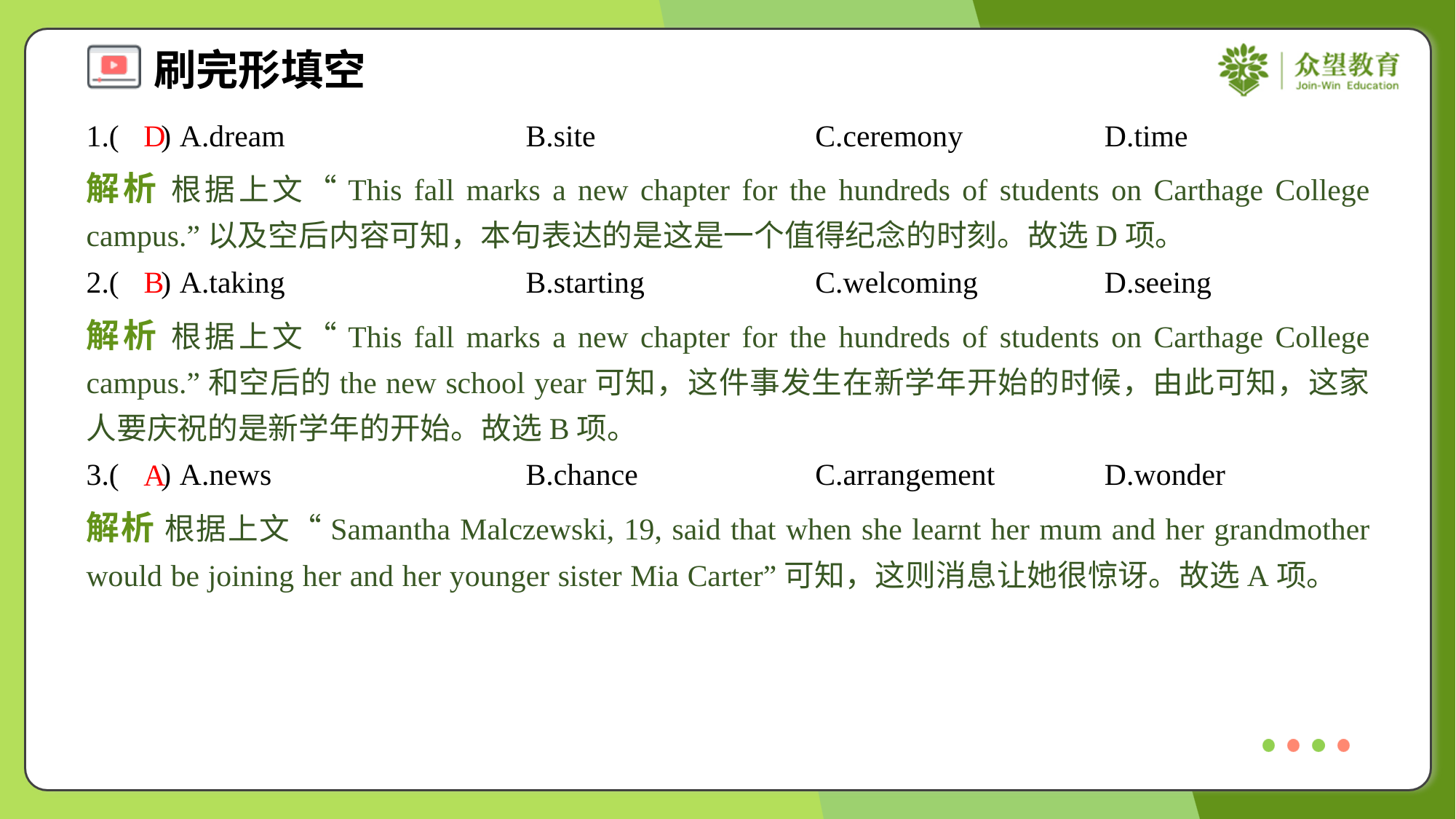

1.(     ) A.dream	B.site	C.ceremony	D.time
D
解析 根据上文“This fall marks a new chapter for the hundreds of students on Carthage College campus.”以及空后内容可知，本句表达的是这是一个值得纪念的时刻。故选D项。
2.(     ) A.taking	B.starting	C.welcoming	D.seeing
B
解析 根据上文“This fall marks a new chapter for the hundreds of students on Carthage College campus.”和空后的the new school year可知，这件事发生在新学年开始的时候，由此可知，这家人要庆祝的是新学年的开始。故选B项。
3.(     ) A.news	B.chance	C.arrangement	D.wonder
A
解析 根据上文“Samantha Malczewski, 19, said that when she learnt her mum and her grandmother would be joining her and her younger sister Mia Carter”可知，这则消息让她很惊讶。故选A项。